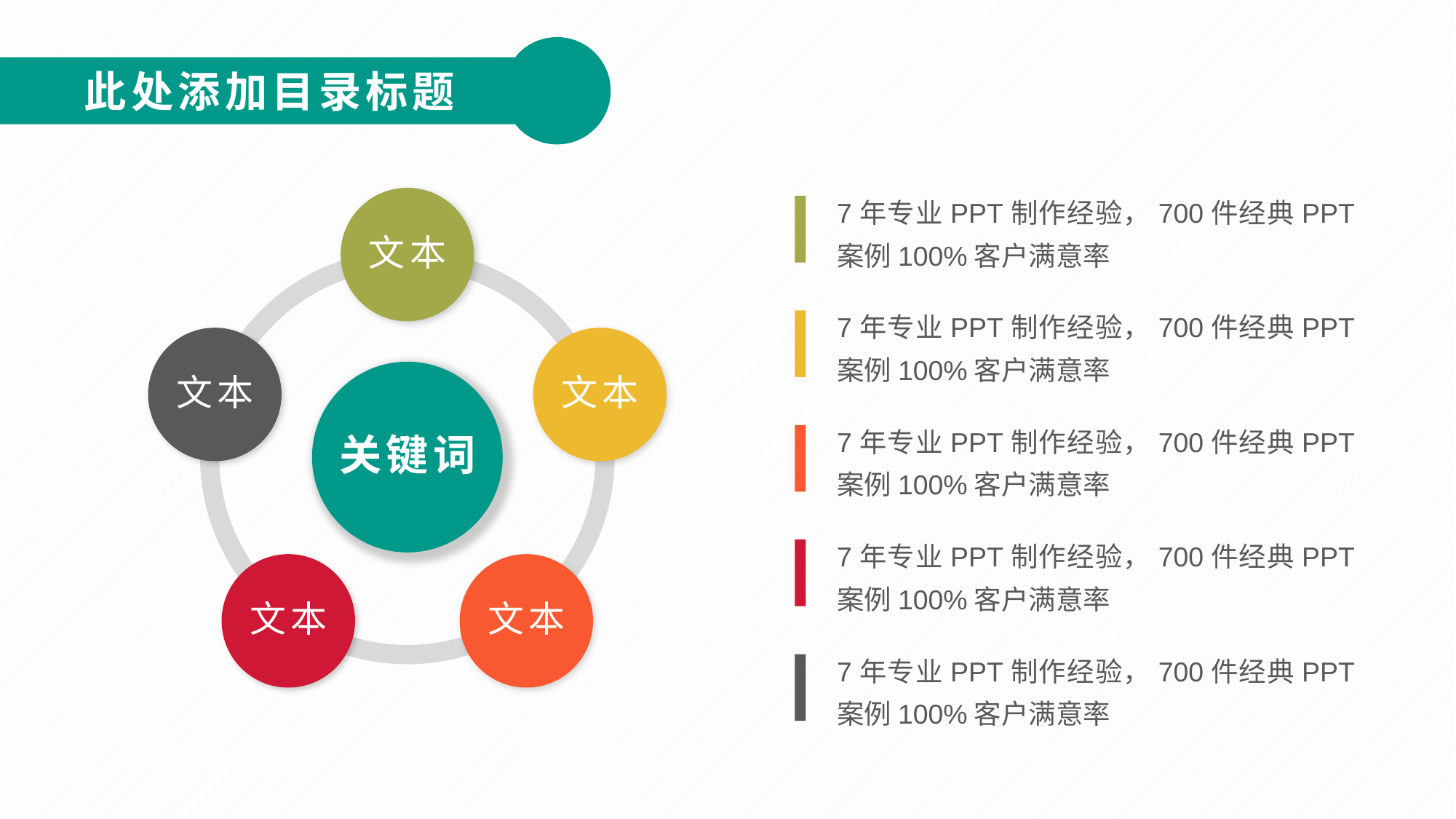

此处添加目录标题
7年专业PPT制作经验，700件经典PPT案例100%客户满意率

文本

文本
文本
关键词

文本
文本

7年专业PPT制作经验，700件经典PPT案例100%客户满意率

7年专业PPT制作经验，700件经典PPT案例100%客户满意率

7年专业PPT制作经验，700件经典PPT案例100%客户满意率

7年专业PPT制作经验，700件经典PPT案例100%客户满意率